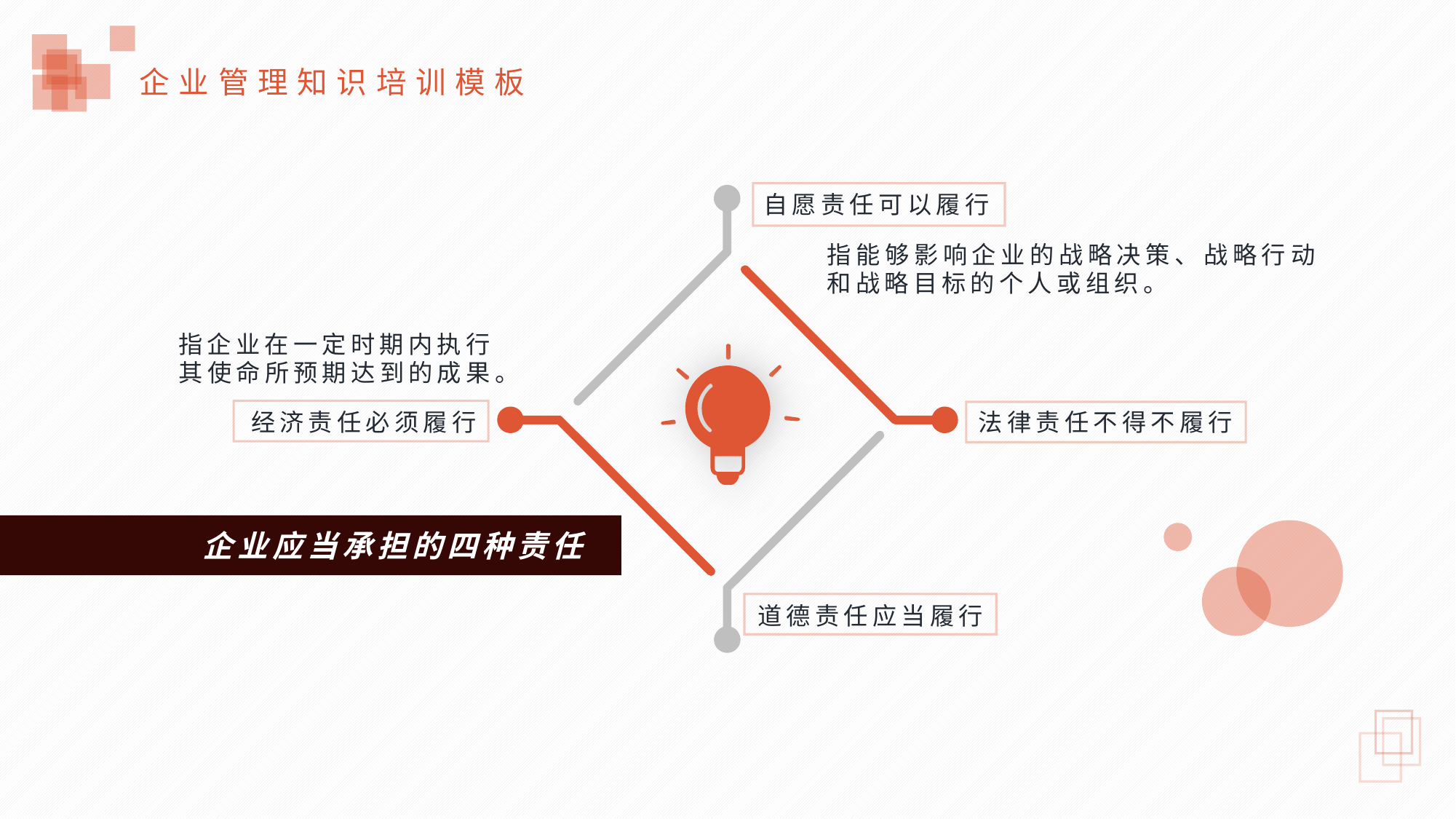

自愿责任可以履行

指能够影响企业的战略决策、战略行动和战略目标的个人或组织。

指企业在一定时期内执行其使命所预期达到的成果。

经济责任必须履行
法律责任不得不履行

企业应当承担的四种责任

道德责任应当履行